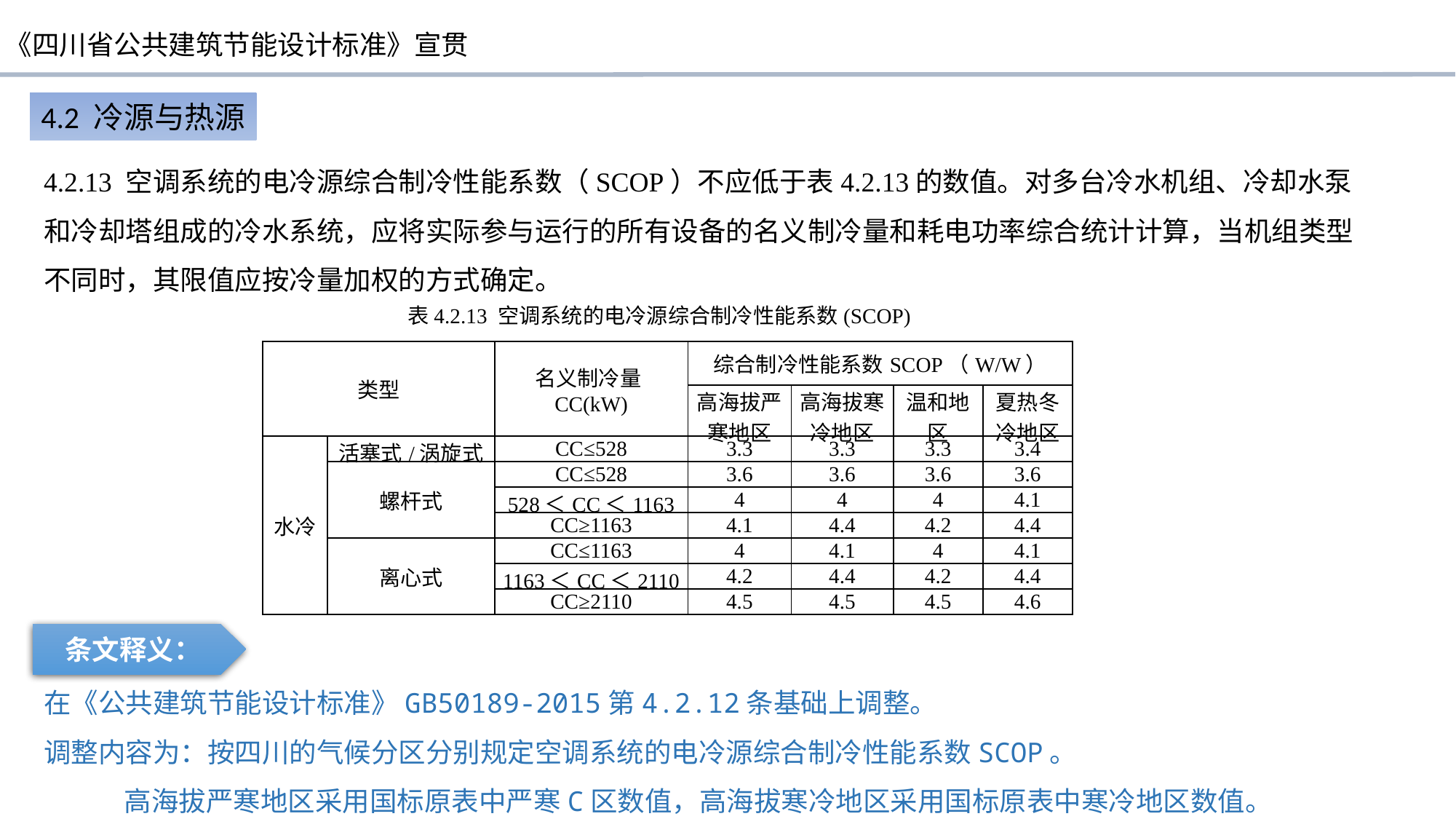

4.2 冷源与热源
4.2.13 空调系统的电冷源综合制冷性能系数（SCOP）不应低于表4.2.13的数值。对多台冷水机组、冷却水泵和冷却塔组成的冷水系统，应将实际参与运行的所有设备的名义制冷量和耗电功率综合统计计算，当机组类型不同时，其限值应按冷量加权的方式确定。
表4.2.13 空调系统的电冷源综合制冷性能系数(SCOP)
| 类型 |  | 名义制冷量CC(kW) | 综合制冷性能系数SCOP（W/W） |  |  |  |
| --- | --- | --- | --- | --- | --- | --- |
|  |  |  | 高海拔严寒地区 | 高海拔寒冷地区 | 温和地区 | 夏热冬冷地区 |
| 水冷 | 活塞式/涡旋式 | CC≤528 | 3.3 | 3.3 | 3.3 | 3.4 |
|  | 螺杆式 | CC≤528 | 3.6 | 3.6 | 3.6 | 3.6 |
|  |  | 528＜CC＜1163 | 4 | 4 | 4 | 4.1 |
|  |  | CC≥1163 | 4.1 | 4.4 | 4.2 | 4.4 |
|  | 离心式 | CC≤1163 | 4 | 4.1 | 4 | 4.1 |
|  |  | 1163＜CC＜2110 | 4.2 | 4.4 | 4.2 | 4.4 |
|  |  | CC≥2110 | 4.5 | 4.5 | 4.5 | 4.6 |
条文释义：
在《公共建筑节能设计标准》GB50189-2015第4.2.12条基础上调整。
调整内容为：按四川的气候分区分别规定空调系统的电冷源综合制冷性能系数SCOP。
            高海拔严寒地区采用国标原表中严寒C区数值，高海拔寒冷地区采用国标原表中寒冷地区数值。